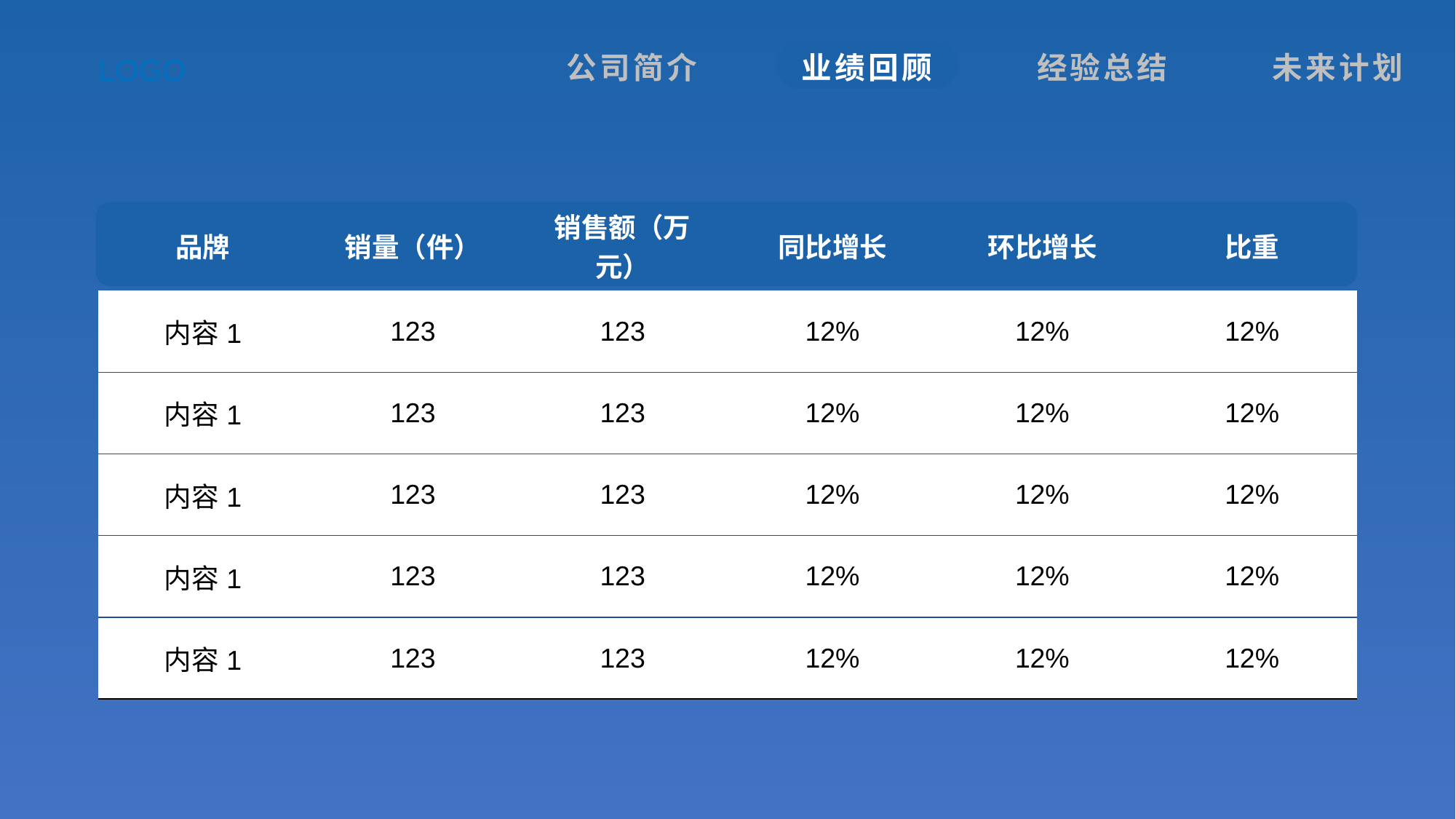

| 公司简介 | 业绩回顾 | 经验总结 | 未来计划 |
| --- | --- | --- | --- |

LOGO
| 品牌 | 销量（件） | 销售额（万元） | 同比增长 | 环比增长 | 比重 |
| --- | --- | --- | --- | --- | --- |
| 内容1 | 123 | 123 | 12% | 12% | 12% |
| 内容1 | 123 | 123 | 12% | 12% | 12% |
| 内容1 | 123 | 123 | 12% | 12% | 12% |
| 内容1 | 123 | 123 | 12% | 12% | 12% |
| 内容1 | 123 | 123 | 12% | 12% | 12% |